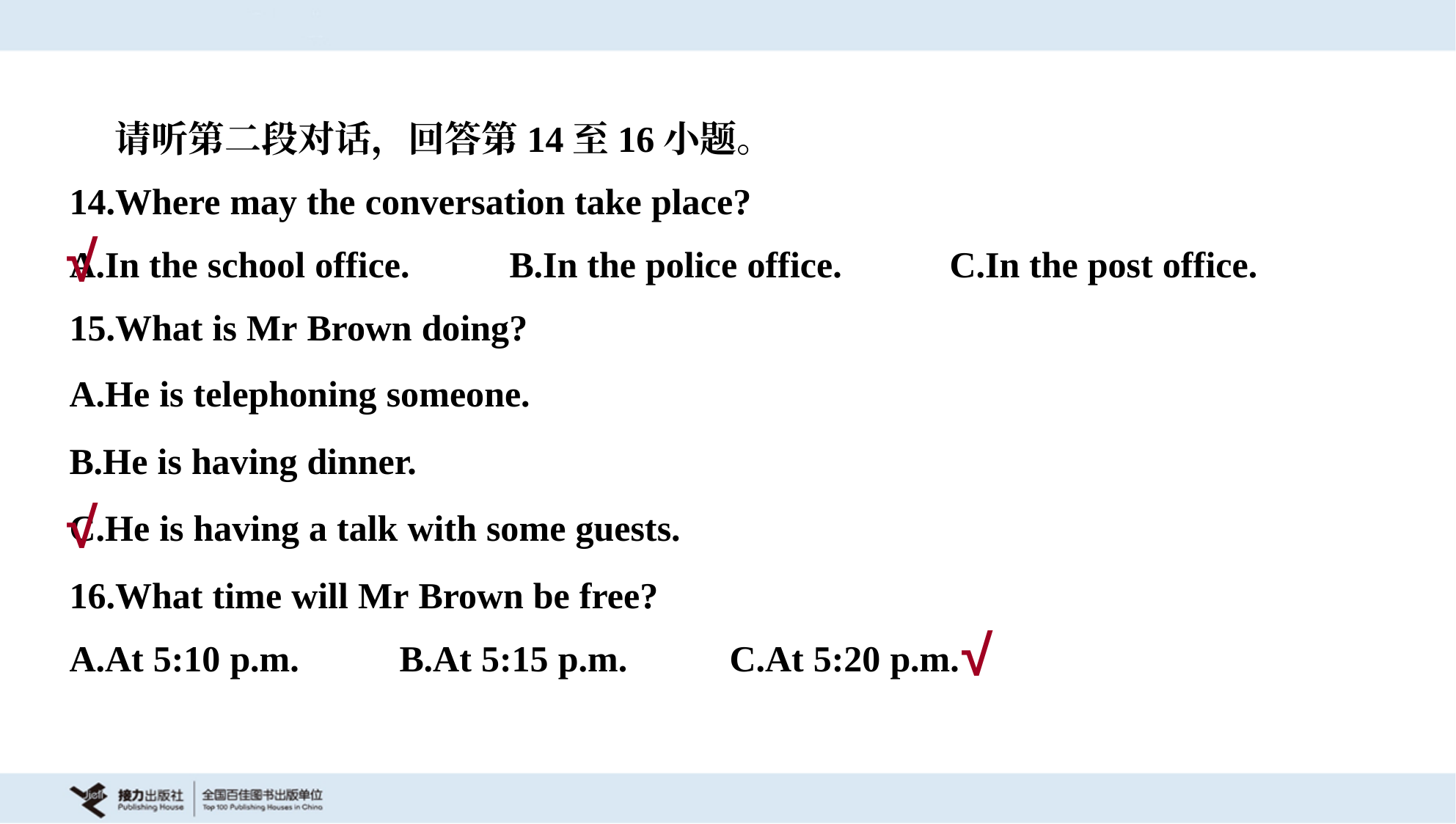

请听第二段对话，回答第14至16小题。
14.Where may the conversation take place?
A.In the school office.	B.In the police office.	C.In the post office.
√
15.What is Mr Brown doing?
A.He is telephoning someone.
B.He is having dinner.
C.He is having a talk with some guests.
√
16.What time will Mr Brown be free?
A.At 5:10 p.m.	B.At 5:15 p.m.	C.At 5:20 p.m.
√